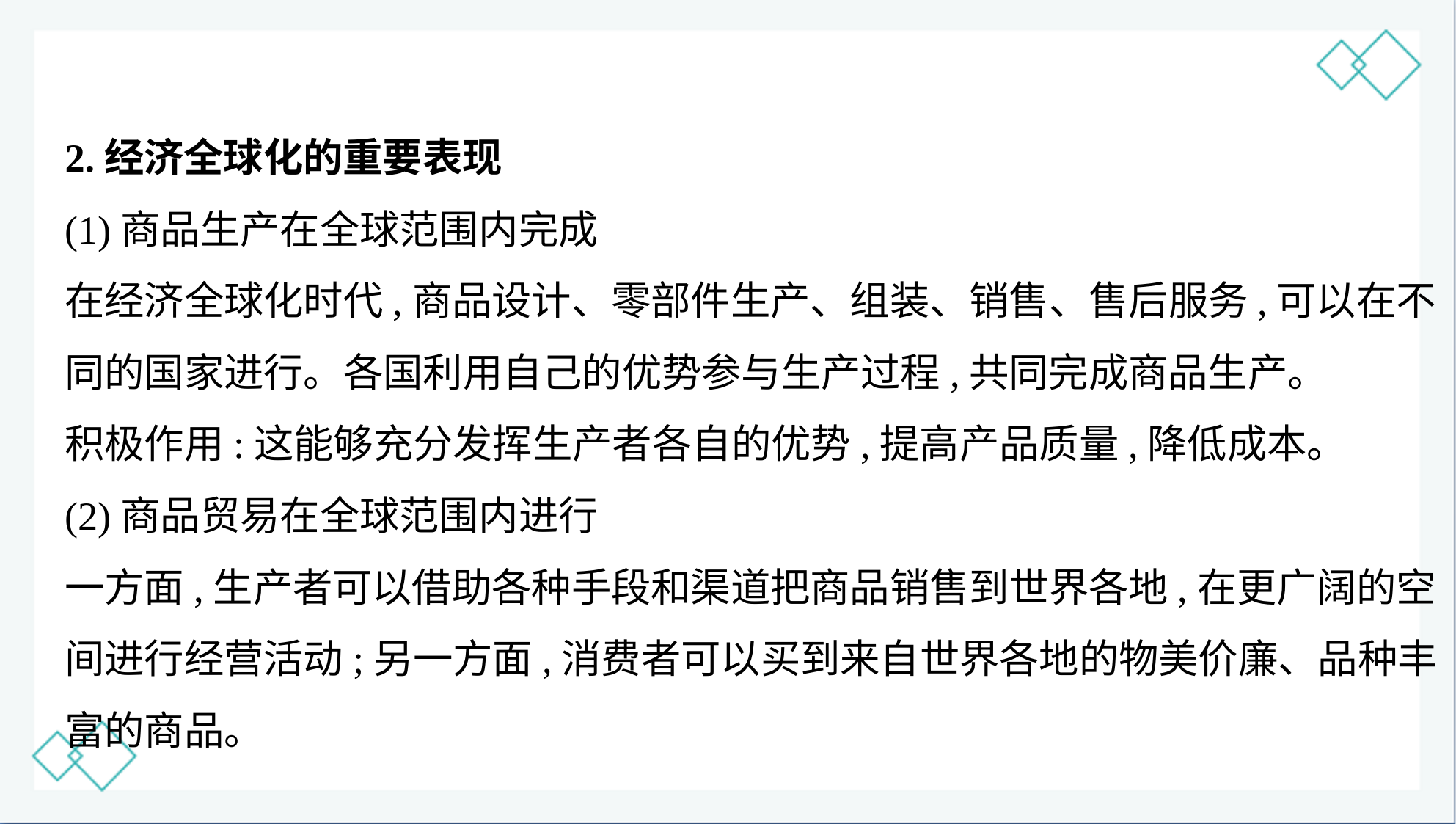

2.经济全球化的重要表现
(1)商品生产在全球范围内完成
在经济全球化时代,商品设计、零部件生产、组装、销售、售后服务,可以在不
同的国家进行。各国利用自己的优势参与生产过程,共同完成商品生产。
积极作用:这能够充分发挥生产者各自的优势,提高产品质量,降低成本。
(2)商品贸易在全球范围内进行
一方面,生产者可以借助各种手段和渠道把商品销售到世界各地,在更广阔的空
间进行经营活动;另一方面,消费者可以买到来自世界各地的物美价廉、品种丰
富的商品。